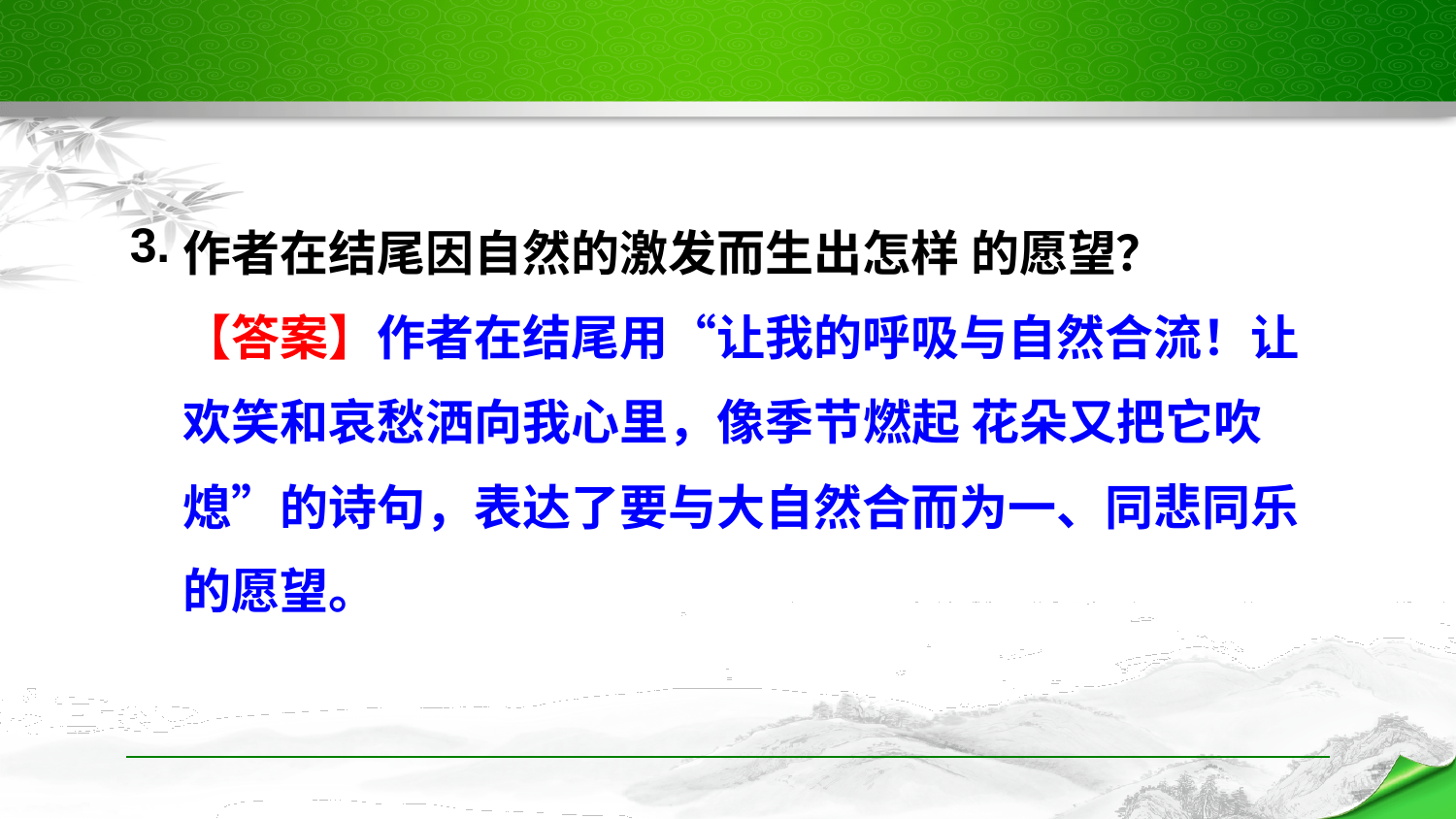

作者在结尾因自然的激发而生出怎样 的愿望？
【答案】作者在结尾用“让我的呼吸与自然合流！让欢笑和哀愁洒向我心里，像季节燃起 花朵又把它吹熄”的诗句，表达了要与大自然合而为一、同悲同乐的愿望。
3.